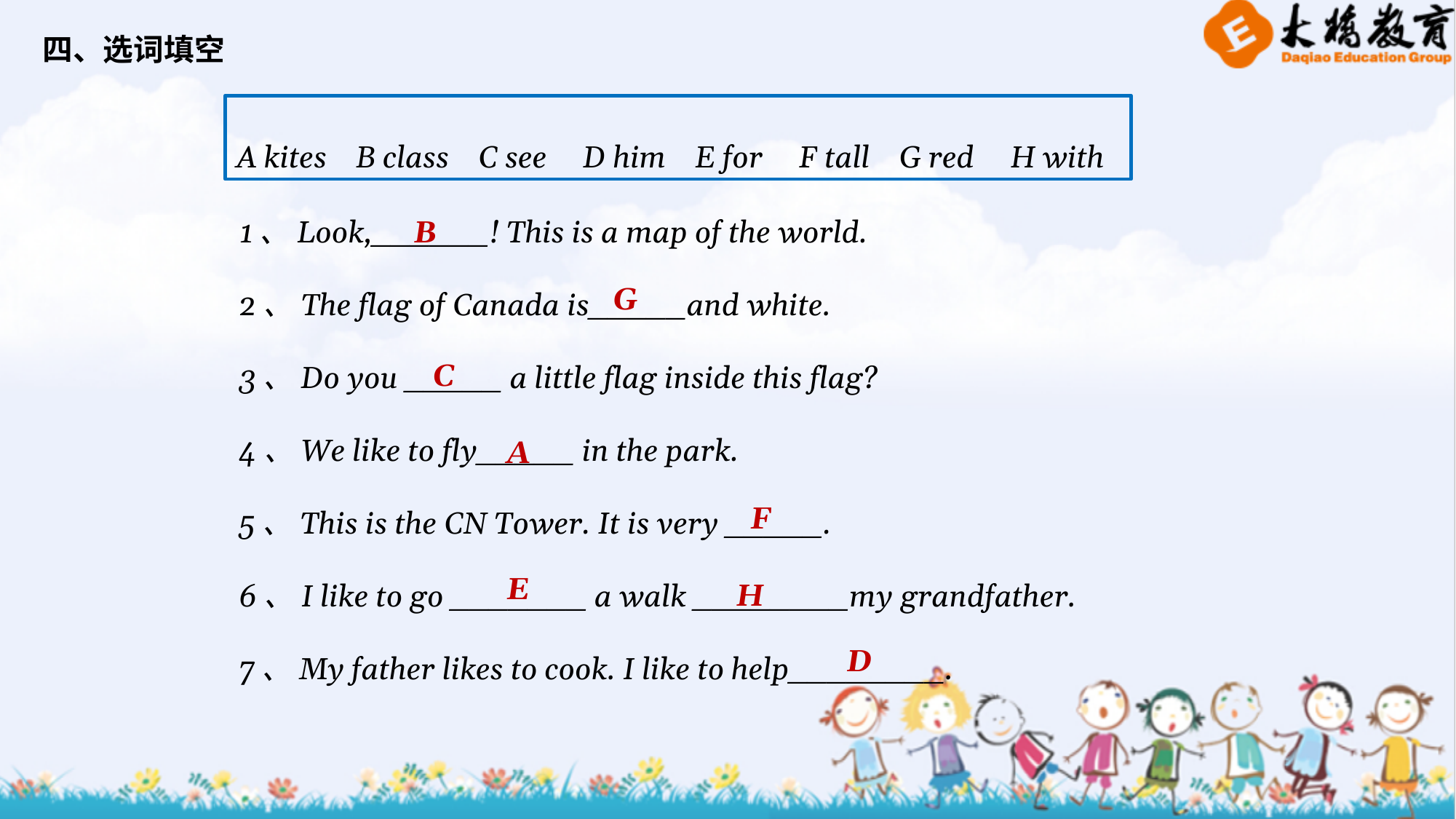

四、选词填空

A kites    B class    C see     D him    E for     F tall    G red     H with
B
1、Look,______! This is a map of the world.

2、The flag of Canada is_____and white.

3、Do you _____ a little flag inside this flag?

4、We like to fly_____ in the park.

5、This is the CN Tower. It is very _____.

6、I like to go _______ a walk ________my grandfather.

7、My father likes to cook. I like to help________.
G
C
A
F
E
H
D